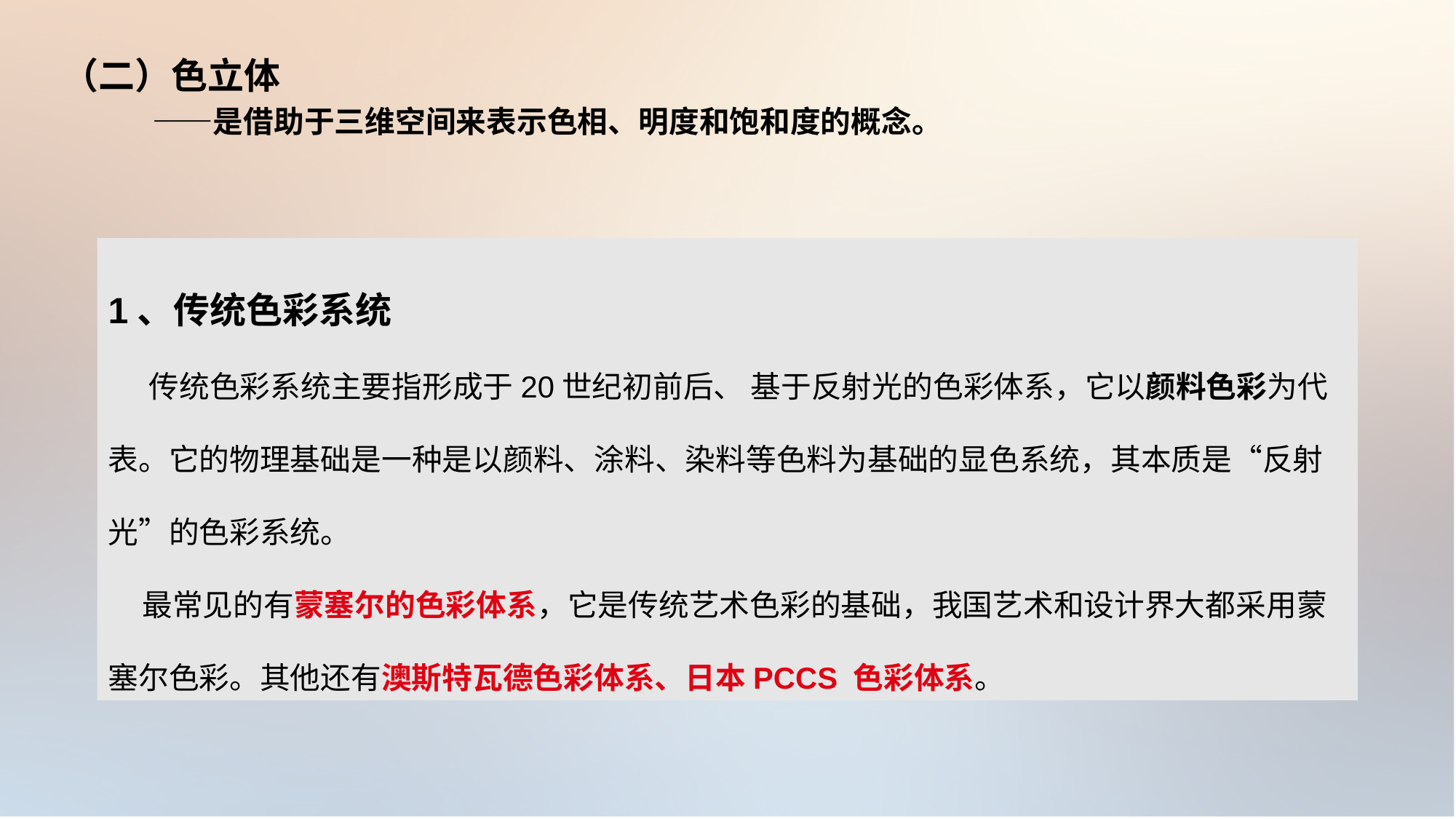

（二）色立体
           ——是借助于三维空间来表示色相、明度和饱和度的概念。
1、传统色彩系统
     传统色彩系统主要指形成于20世纪初前后、 基于反射光的色彩体系，它以颜料色彩为代表。它的物理基础是一种是以颜料、涂料、染料等色料为基础的显色系统，其本质是“反射光”的色彩系统。
    最常见的有蒙塞尔的色彩体系，它是传统艺术色彩的基础，我国艺术和设计界大都采用蒙塞尔色彩。其他还有澳斯特瓦德色彩体系、日本PCCS 色彩体系。